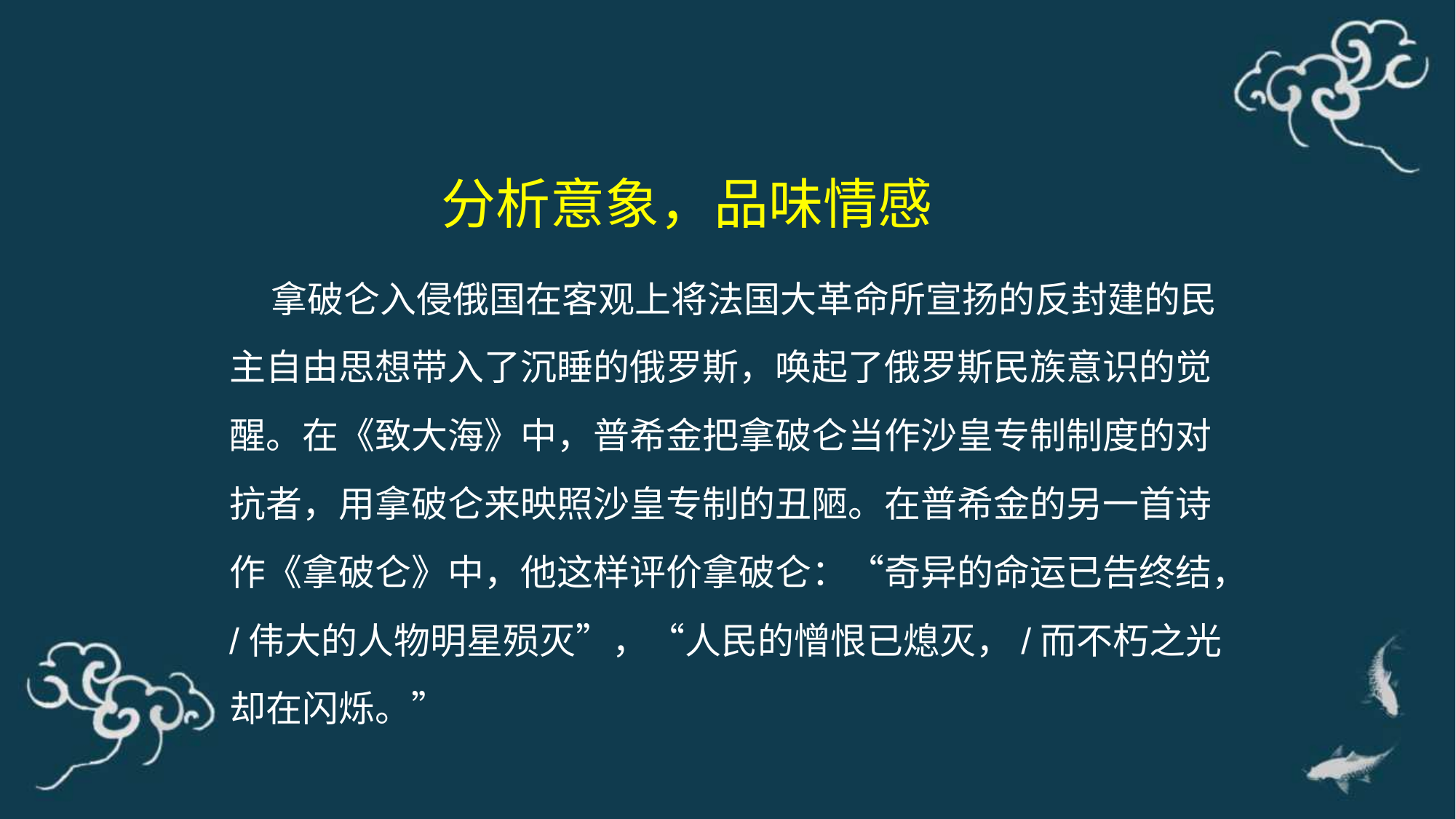

分析意象，品味情感
    拿破仑入侵俄国在客观上将法国大革命所宣扬的反封建的民主自由思想带入了沉睡的俄罗斯，唤起了俄罗斯民族意识的觉醒。在《致大海》中，普希金把拿破仑当作沙皇专制制度的对抗者，用拿破仑来映照沙皇专制的丑陋。在普希金的另一首诗作《拿破仑》中，他这样评价拿破仑：“奇异的命运已告终结，/伟大的人物明星殒灭”，“人民的憎恨已熄灭，/而不朽之光却在闪烁。”